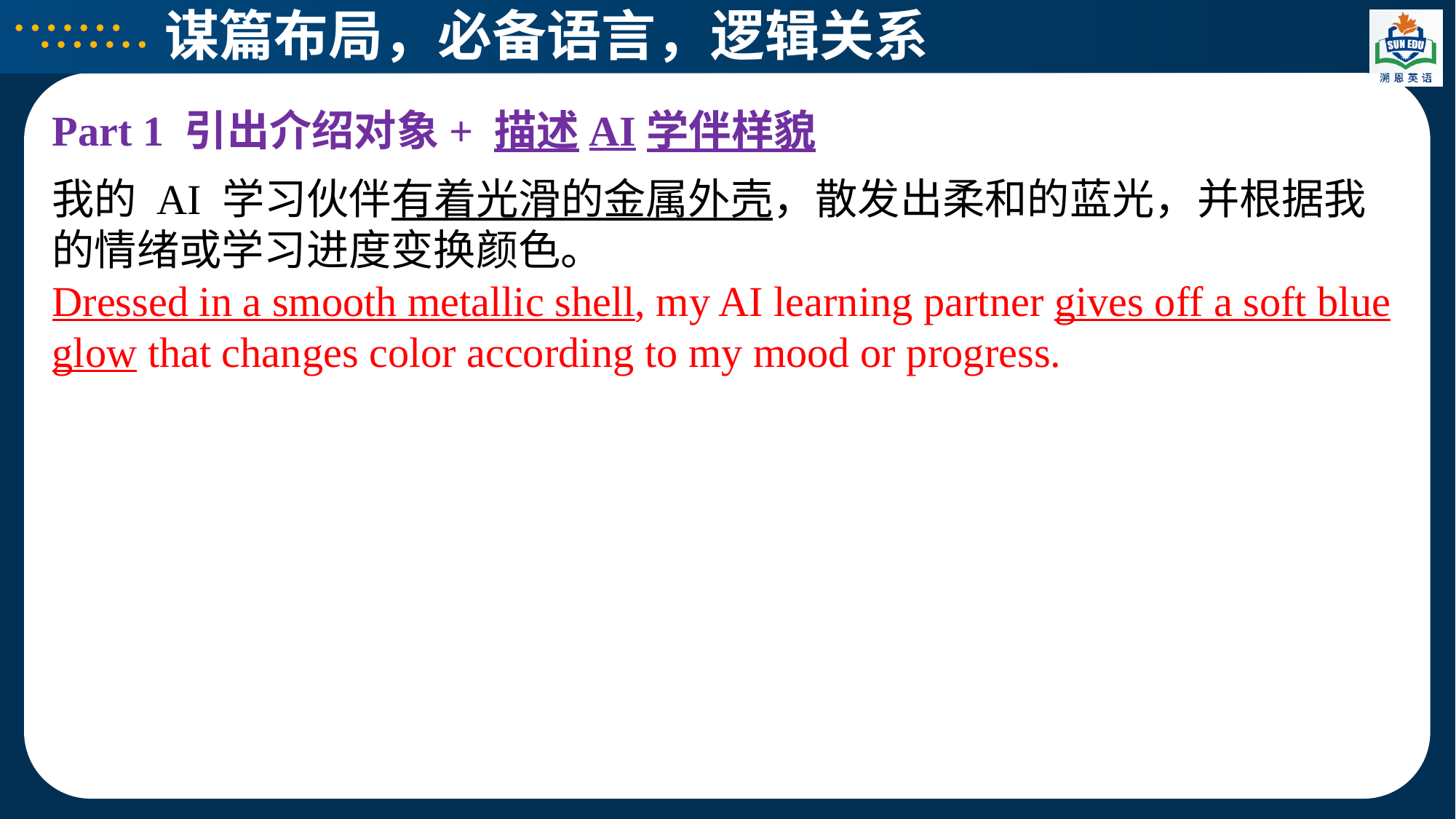

谋篇布局，必备语言，逻辑关系

Part 1 引出介绍对象+ 描述AI学伴样貌
我的 AI 学习伙伴有着光滑的金属外壳，散发出柔和的蓝光，并根据我的情绪或学习进度变换颜色。
Dressed in a smooth metallic shell, my AI learning partner gives off a soft blue glow that changes color according to my mood or progress.